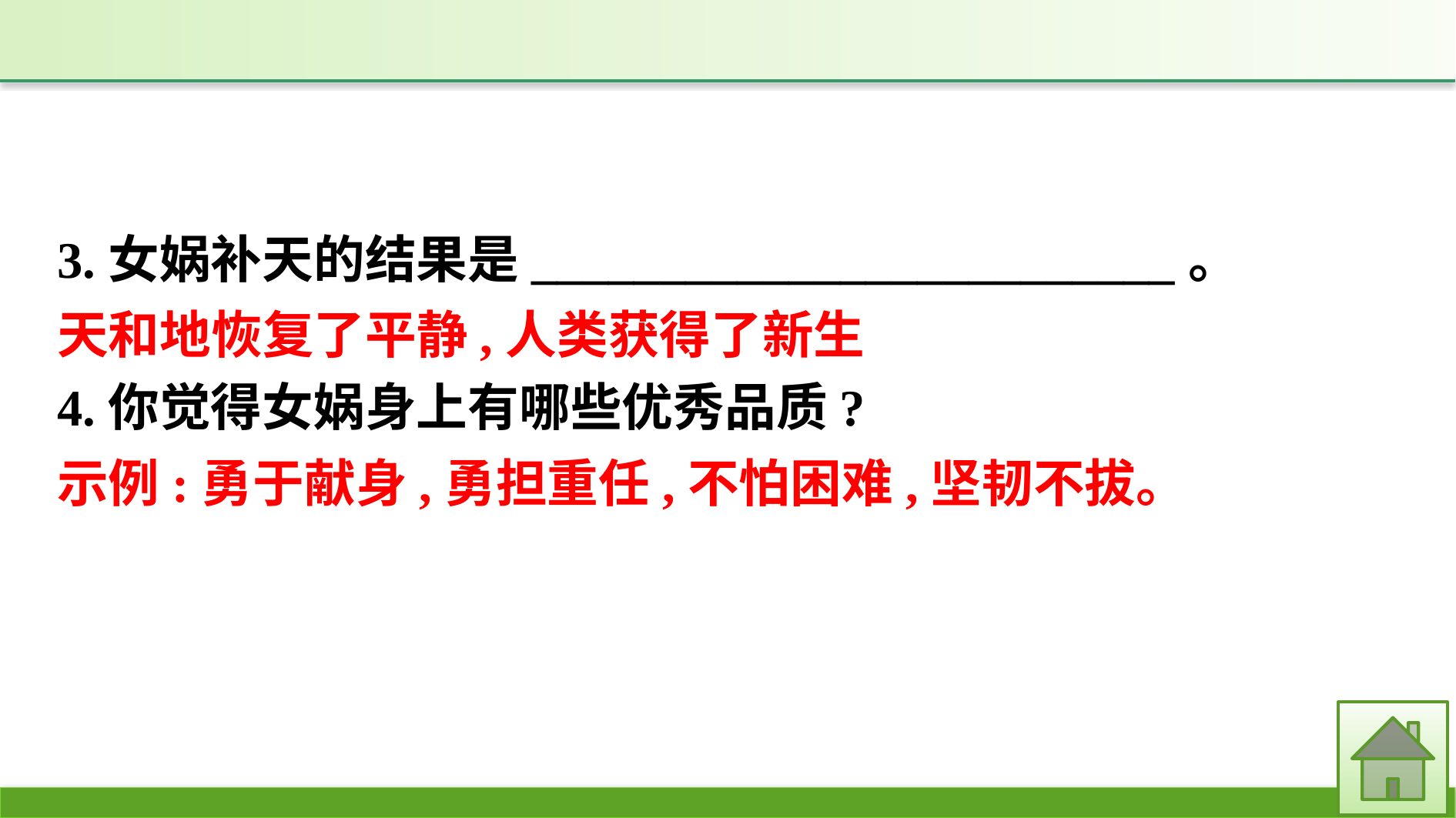

3.女娲补天的结果是_________________________。

4.你觉得女娲身上有哪些优秀品质?
天和地恢复了平静,人类获得了新生
示例:勇于献身,勇担重任,不怕困难,坚韧不拔。